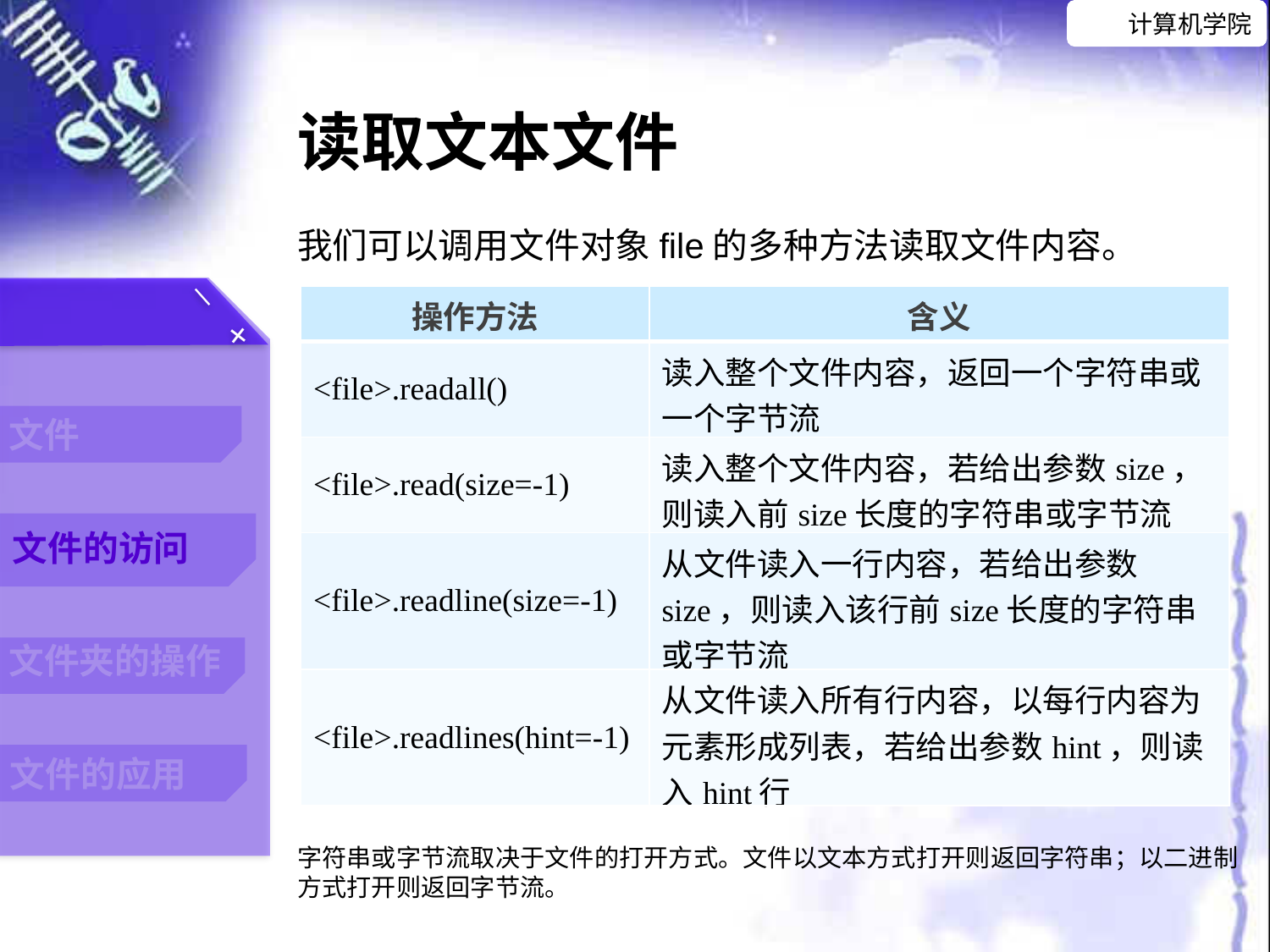

读取文本文件
我们可以调用文件对象file的多种方法读取文件内容。
| 操作方法 | 含义 |
| --- | --- |
| <file>.readall() | 读入整个文件内容，返回一个字符串或一个字节流 |
| <file>.read(size=-1) | 读入整个文件内容，若给出参数size，则读入前size长度的字符串或字节流 |
| <file>.readline(size=-1) | 从文件读入一行内容，若给出参数size，则读入该行前size长度的字符串或字节流 |
| <file>.readlines(hint=-1) | 从文件读入所有行内容，以每行内容为元素形成列表，若给出参数hint，则读入hint行 |
字符串或字节流取决于文件的打开方式。文件以文本方式打开则返回字符串；以二进制方式打开则返回字节流。